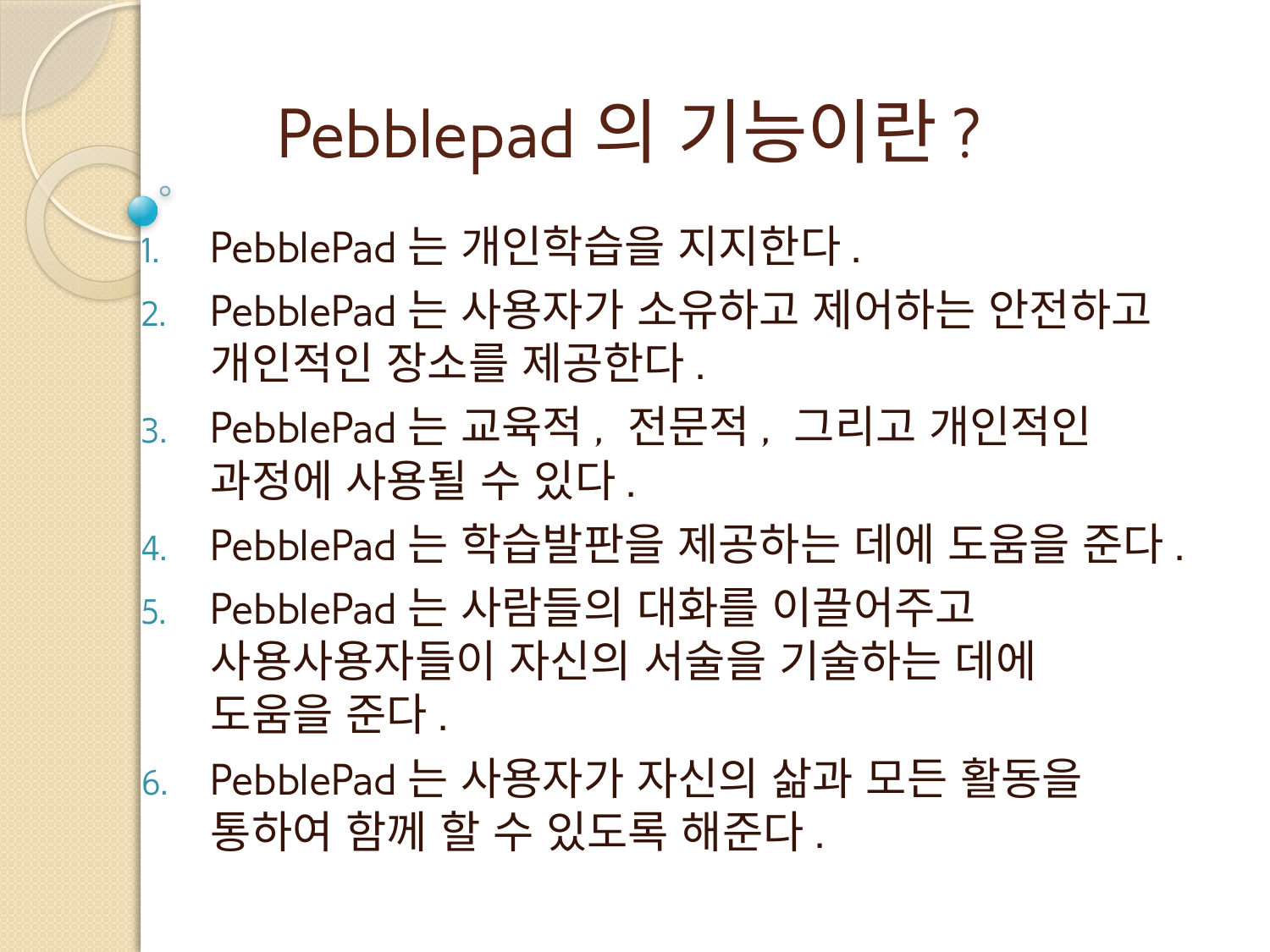

# Pebblepad의 기능이란?
PebblePad는 개인학습을 지지한다.
PebblePad는 사용자가 소유하고 제어하는 안전하고 개인적인 장소를 제공한다.
PebblePad는 교육적, 전문적, 그리고 개인적인 과정에 사용될 수 있다.
PebblePad는 학습발판을 제공하는 데에 도움을 준다.
PebblePad는 사람들의 대화를 이끌어주고 사용사용자들이 자신의 서술을 기술하는 데에 도움을 준다.
PebblePad는 사용자가 자신의 삶과 모든 활동을 통하여 함께 할 수 있도록 해준다.